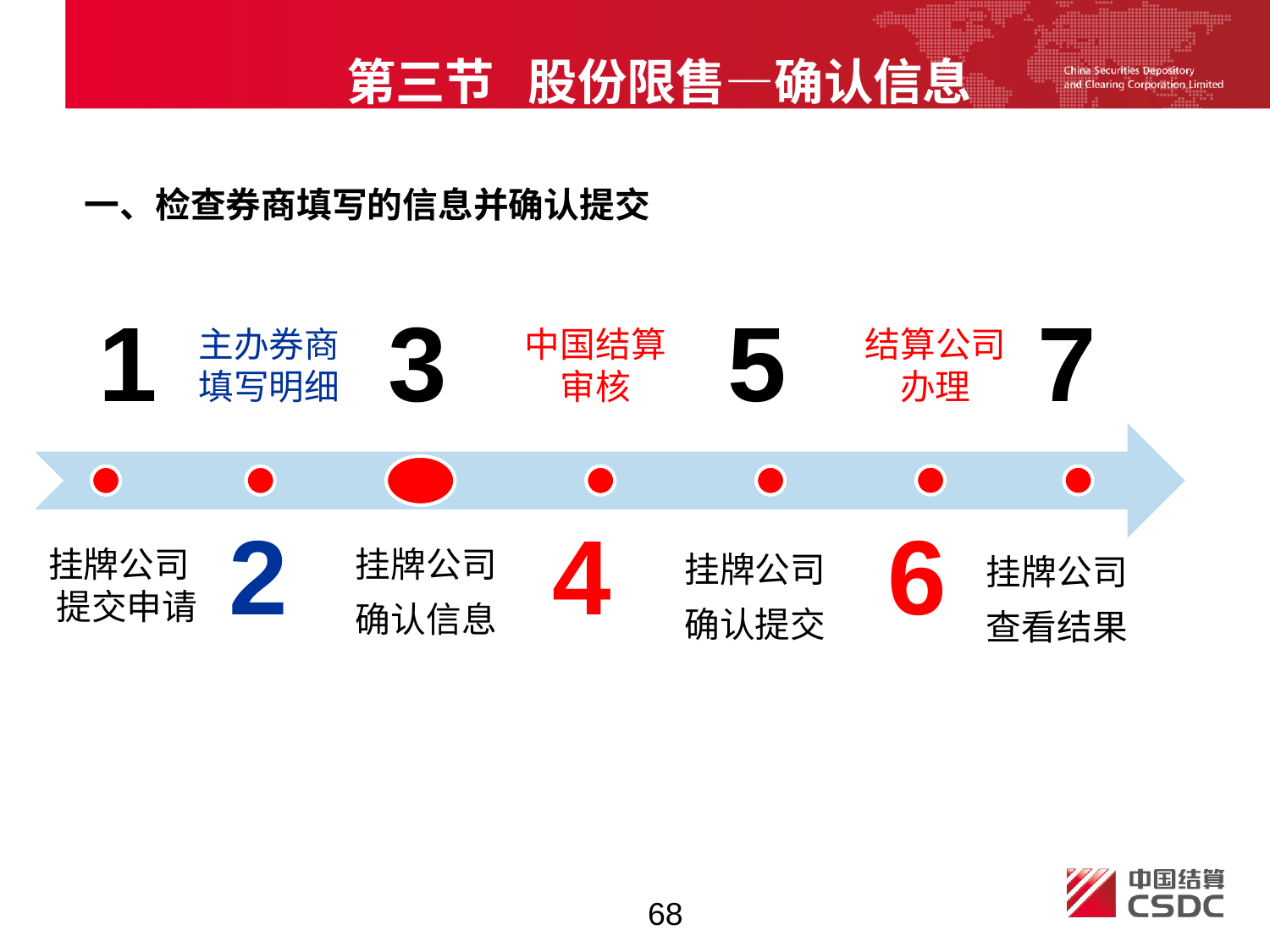

第三节   股份限售—确认信息
一、检查券商填写的信息并确认提交
1
3
5
7
主办券商
填写明细

中国结算
审核

结算公司
办理

2
4
6
挂牌公司
确认信息
挂牌公司
 提交申请
挂牌公司
确认提交
挂牌公司
查看结果
68